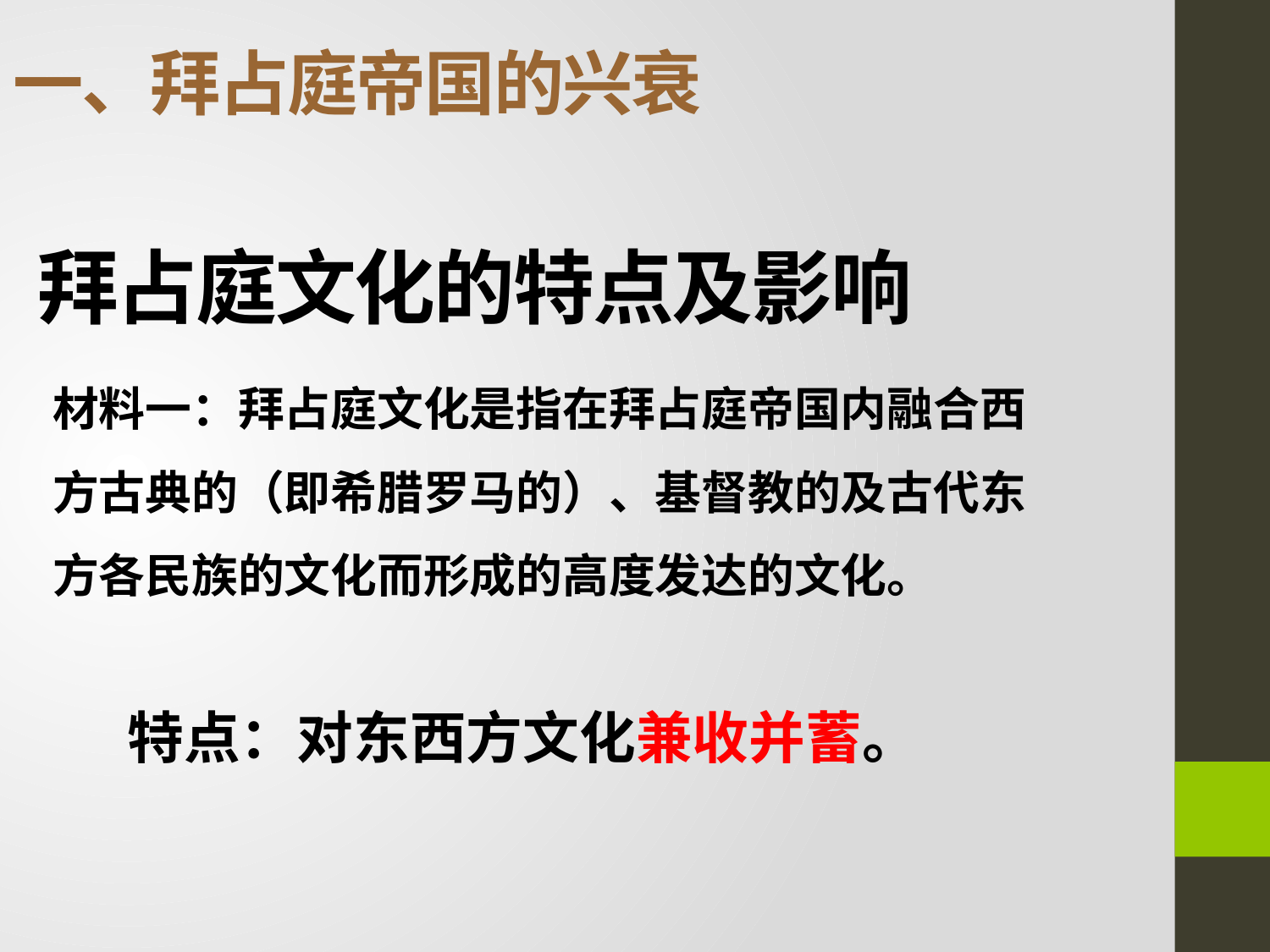

一、拜占庭帝国的兴衰
# 拜占庭文化的特点及影响
材料一：拜占庭文化是指在拜占庭帝国内融合西方古典的（即希腊罗马的）、基督教的及古代东方各民族的文化而形成的高度发达的文化。
特点：对东西方文化兼收并蓄。